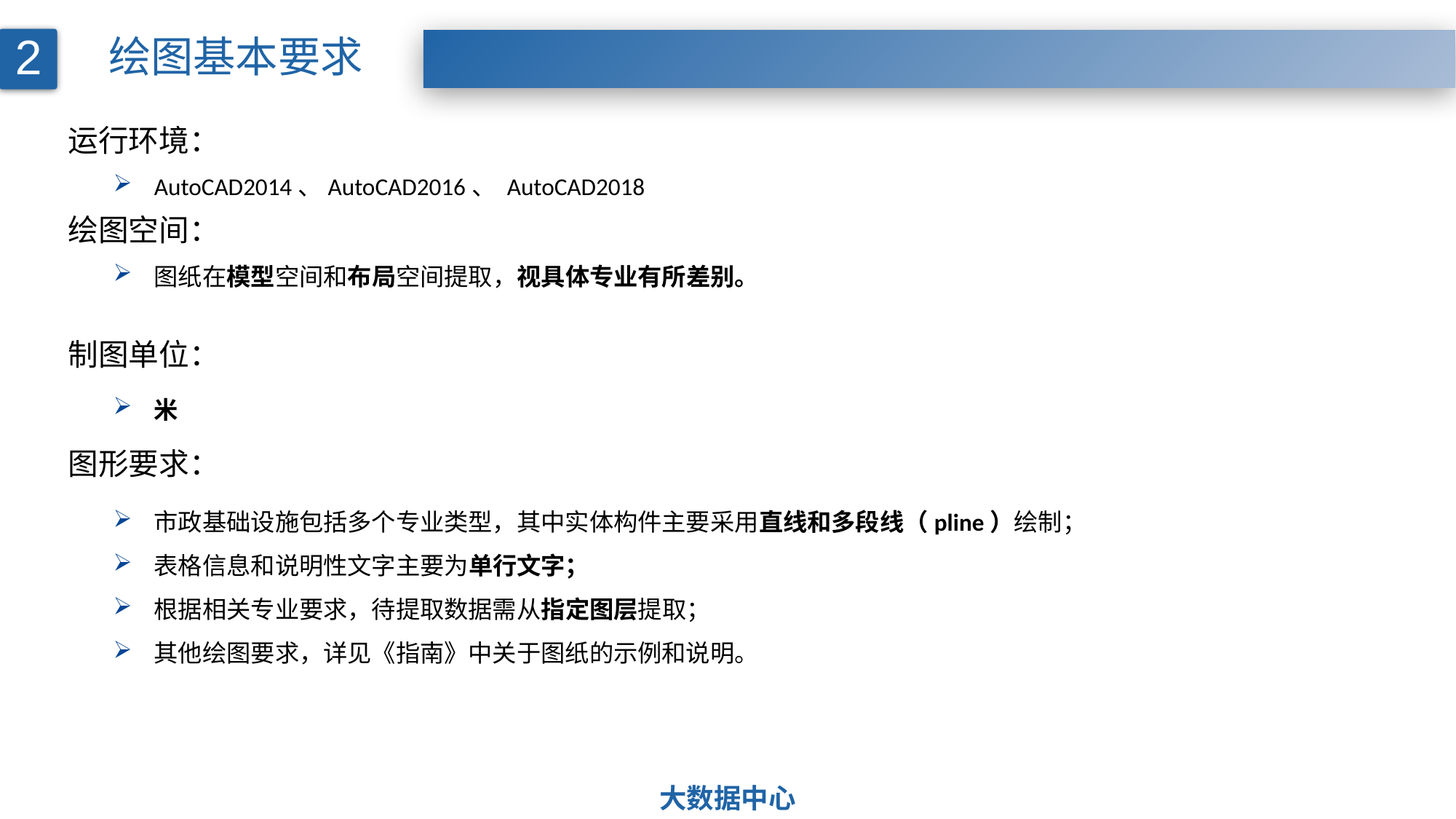

2
绘图基本要求
运行环境：
AutoCAD2014、AutoCAD2016、 AutoCAD2018
绘图空间：
图纸在模型空间和布局空间提取，视具体专业有所差别。
制图单位：

图形要求：
米
市政基础设施包括多个专业类型，其中实体构件主要采用直线和多段线（pline）绘制；
表格信息和说明性文字主要为单行文字；
根据相关专业要求，待提取数据需从指定图层提取；
其他绘图要求，详见《指南》中关于图纸的示例和说明。
大数据中心